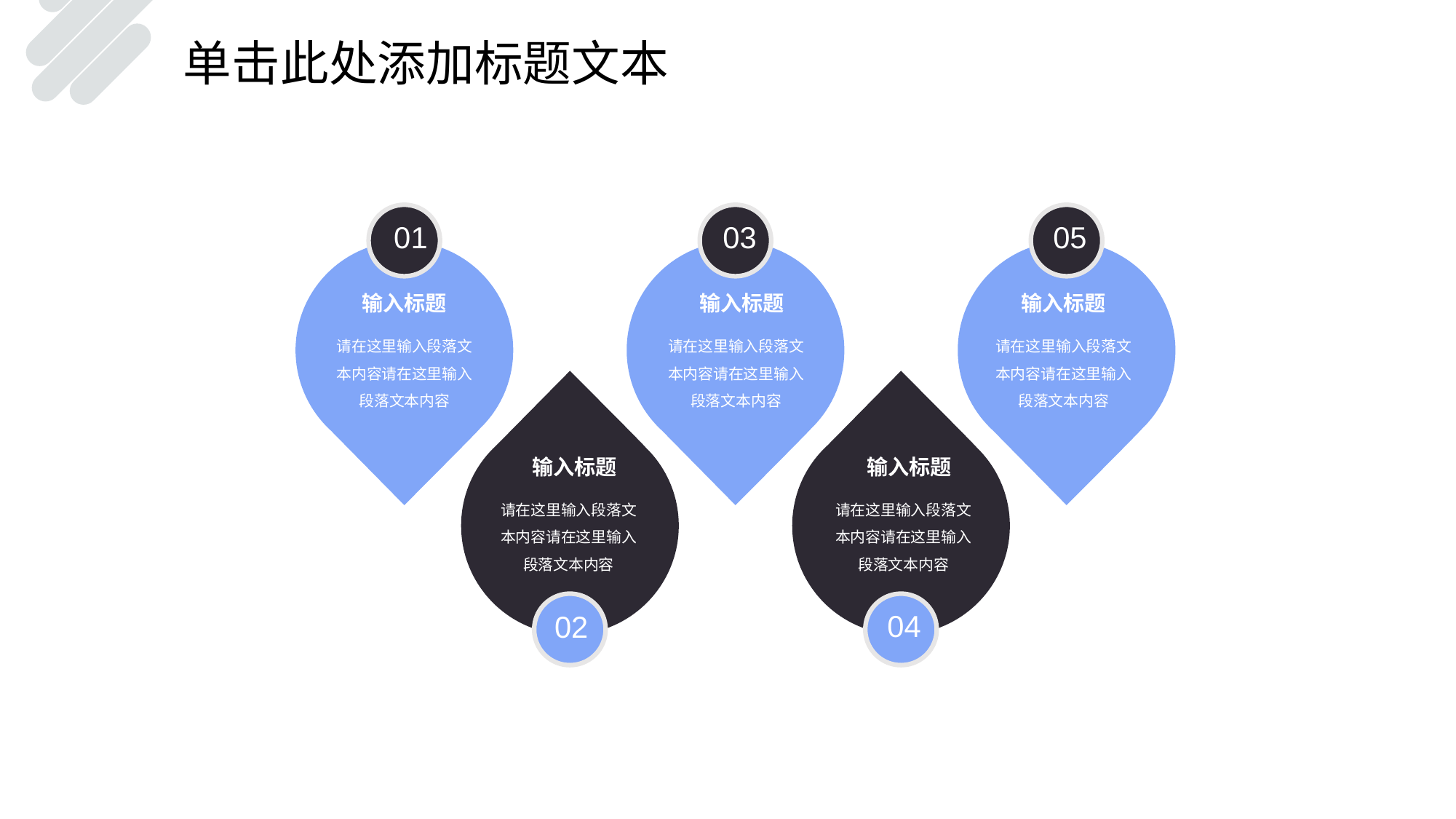

单击此处添加标题文本

01

输入标题
请在这里输入段落文本内容请在这里输入段落文本内容

03

输入标题
请在这里输入段落文本内容请在这里输入段落文本内容

05

输入标题
请在这里输入段落文本内容请在这里输入段落文本内容

输入标题
请在这里输入段落文本内容请在这里输入段落文本内容

02

输入标题
请在这里输入段落文本内容请在这里输入段落文本内容

04